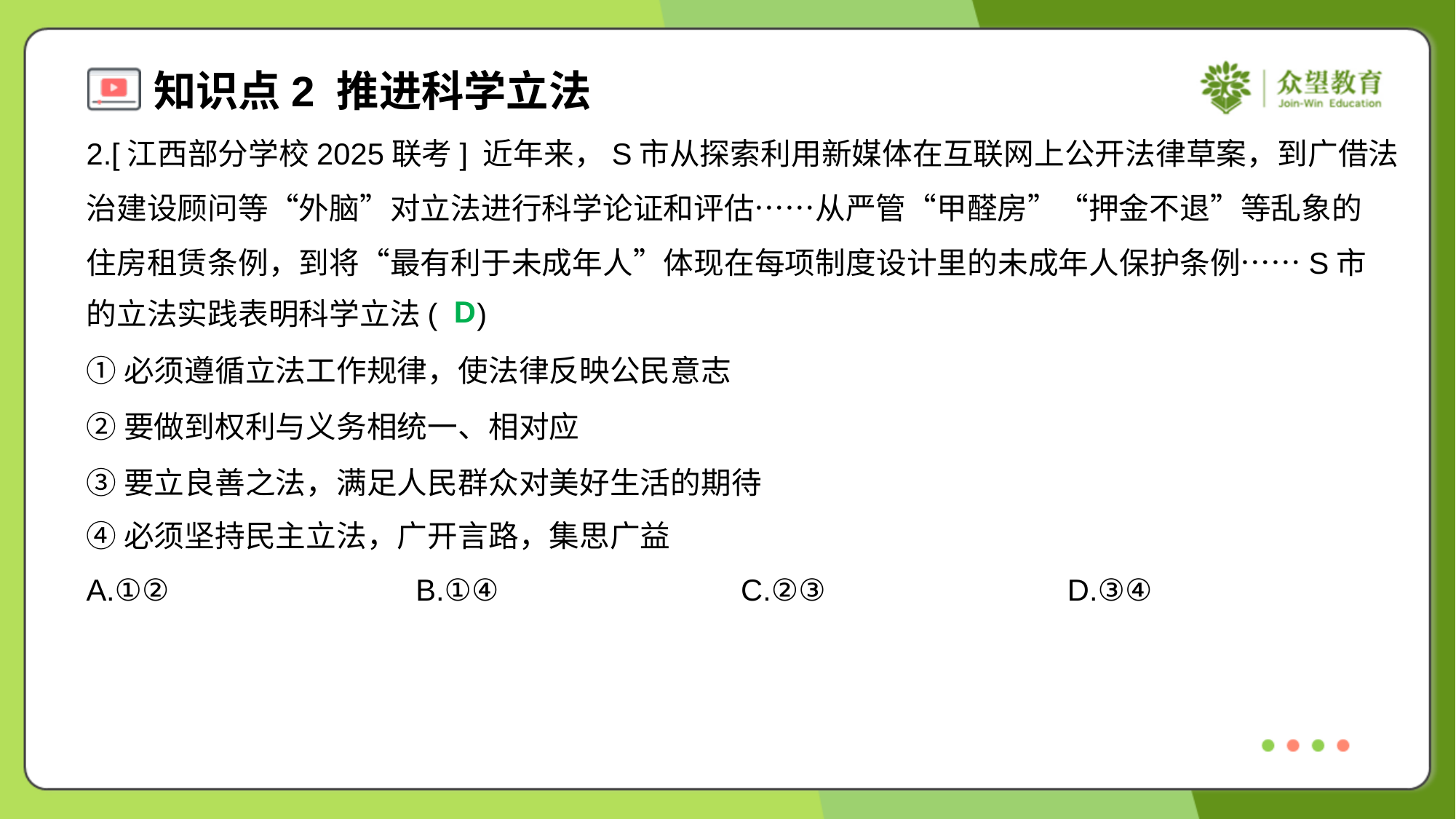

2.[江西部分学校2025联考] 近年来，S市从探索利用新媒体在互联网上公开法律草案，到广借法
治建设顾问等“外脑”对立法进行科学论证和评估……从严管“甲醛房”“押金不退”等乱象的
住房租赁条例，到将“最有利于未成年人”体现在每项制度设计里的未成年人保护条例……S市
的立法实践表明科学立法(     )
D
①必须遵循立法工作规律，使法律反映公民意志
②要做到权利与义务相统一、相对应
③要立良善之法，满足人民群众对美好生活的期待
④必须坚持民主立法，广开言路，集思广益
A.①②	B.①④	C.②③	D.③④